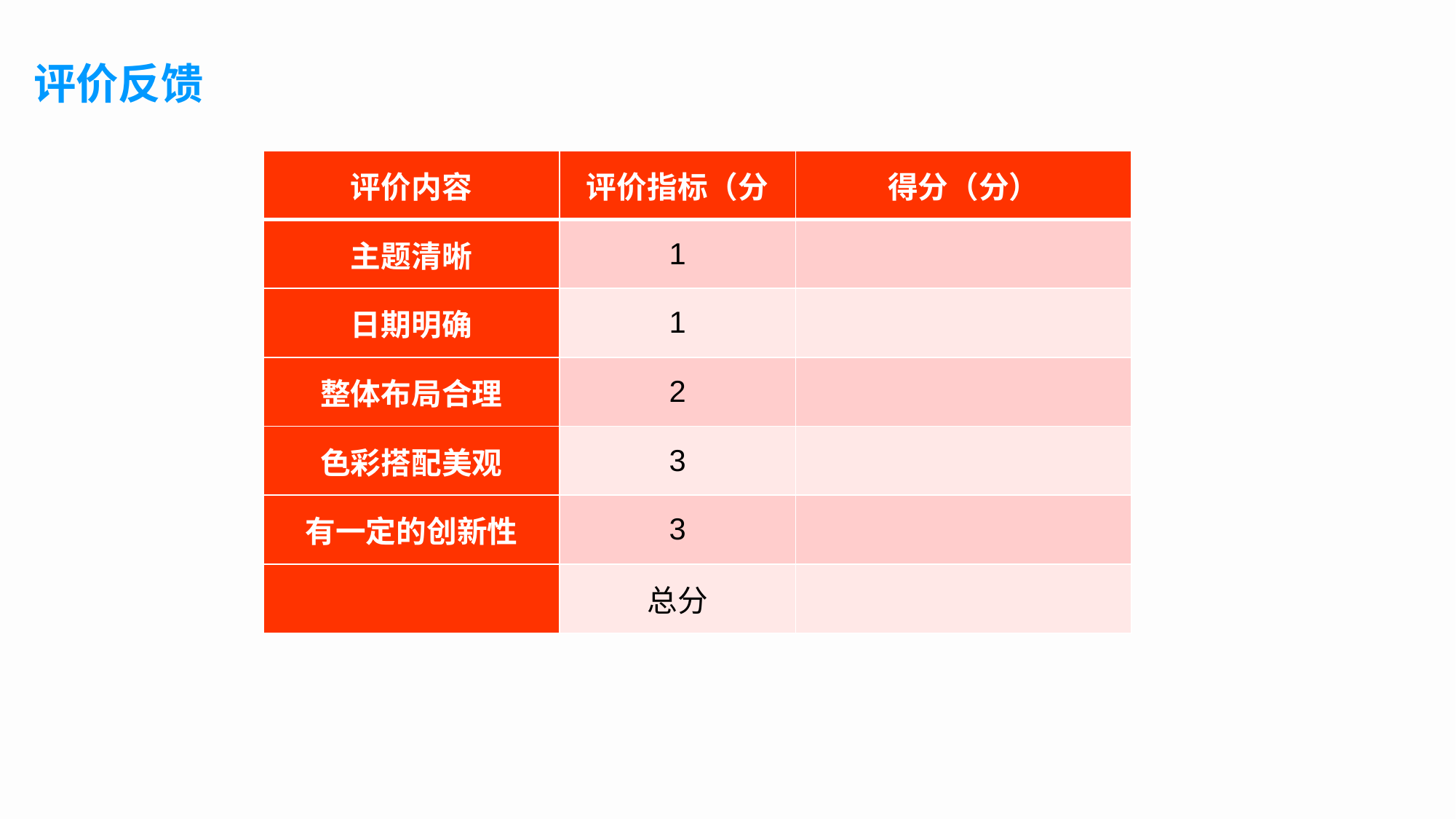

# 评价反馈
| 评价内容 | 评价指标（分 | 得分（分） |
| --- | --- | --- |
| 主题清晰 | 1 |  |
| 日期明确 | 1 |  |
| 整体布局合理 | 2 |  |
| 色彩搭配美观 | 3 |  |
| 有一定的创新性 | 3 |  |
|  | 总分 |  |